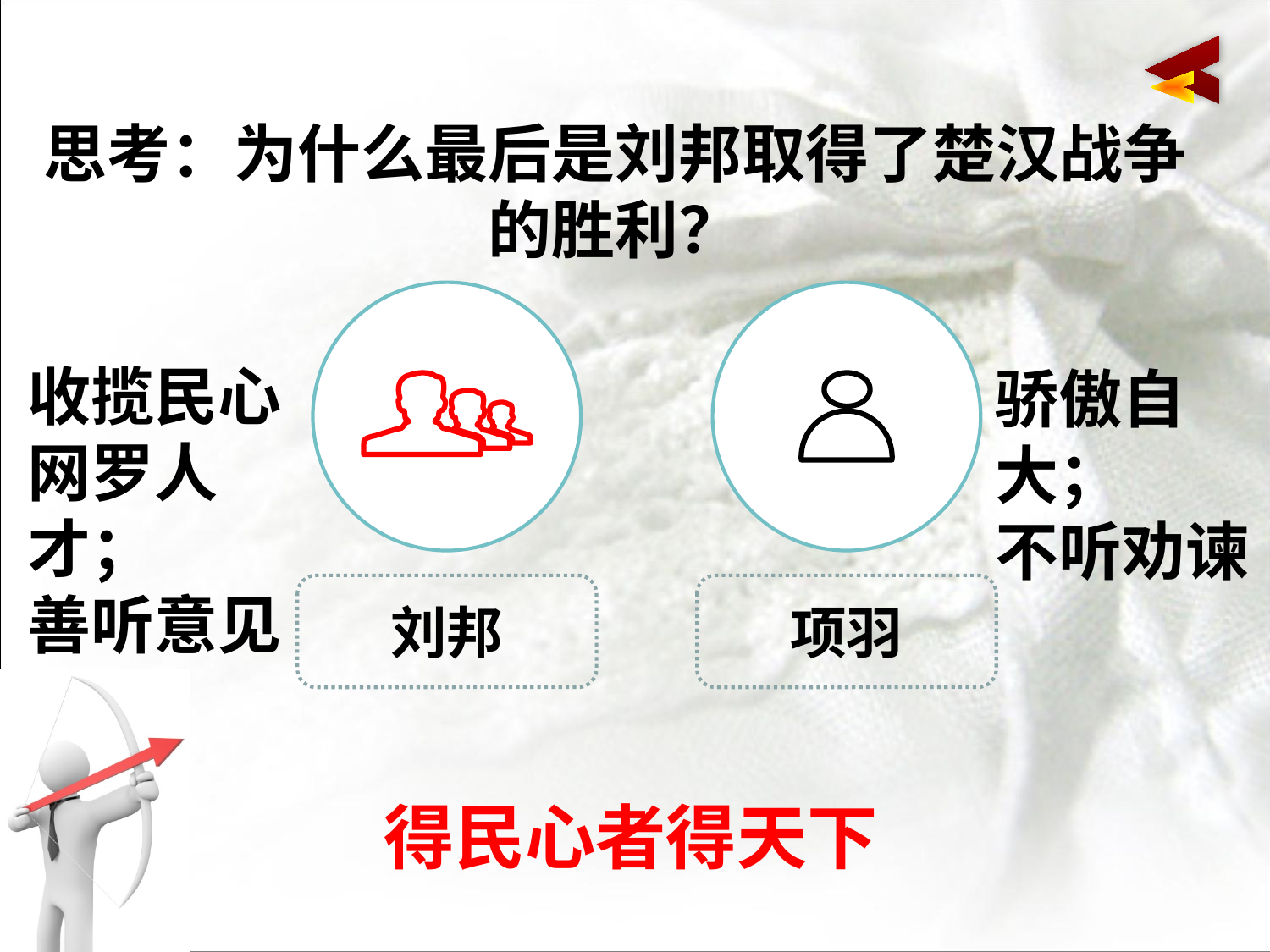

思考：为什么最后是刘邦取得了楚汉战争的胜利？

收揽民心
网罗人才；
善听意见
骄傲自大；
不听劝谏

刘邦
项羽
得民心者得天下